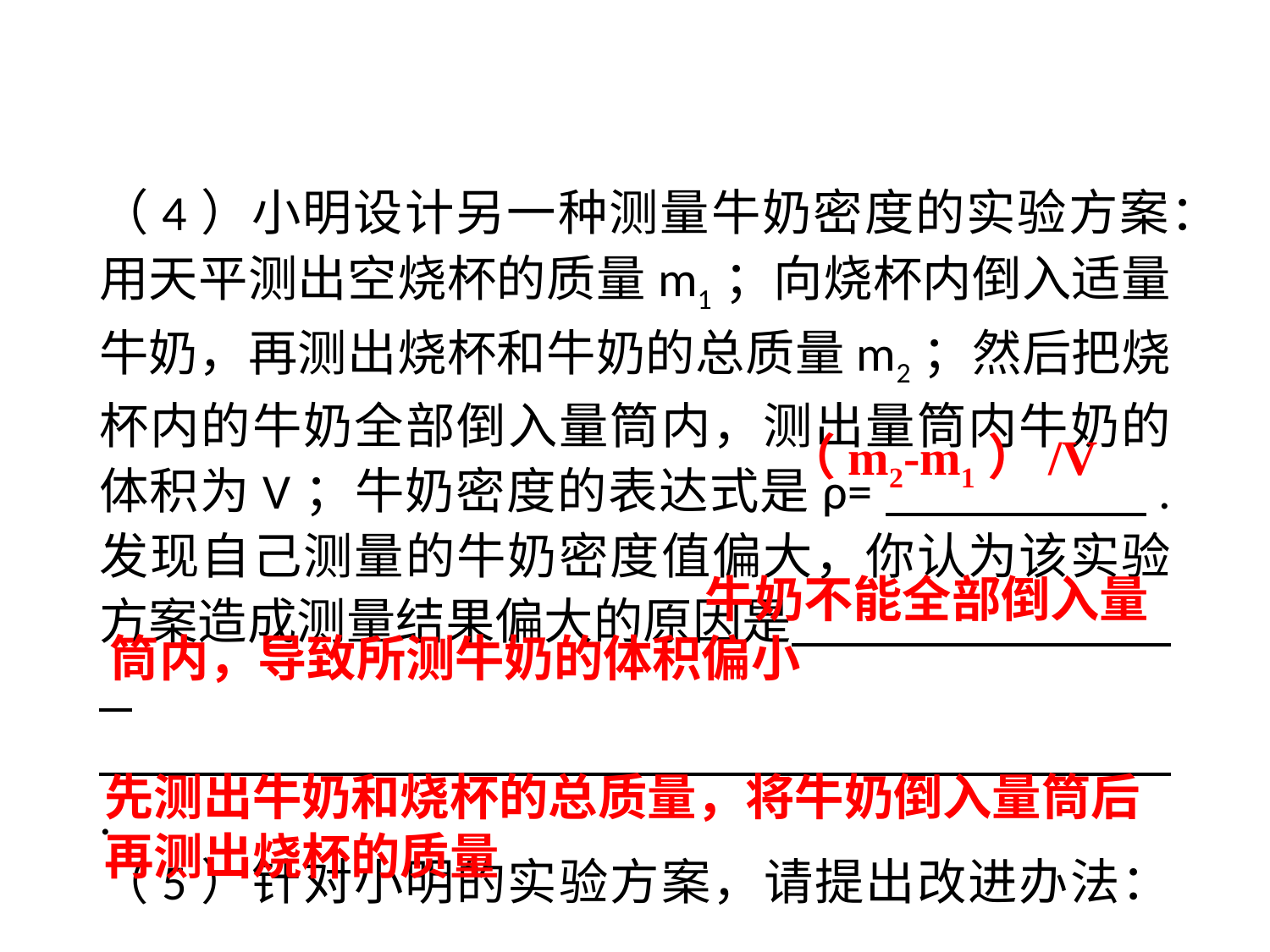

（4）小明设计另一种测量牛奶密度的实验方案：用天平测出空烧杯的质量m1；向烧杯内倒入适量牛奶，再测出烧杯和牛奶的总质量m2；然后把烧杯内的牛奶全部倒入量筒内，测出量筒内牛奶的体积为V；牛奶密度的表达式是ρ=　                 . 发现自己测量的牛奶密度值偏大，你认为该实验方案造成测量结果偏大的原因是                                      .
                                                                                               .
（5）针对小明的实验方案，请提出改进办法：
                                                                                               .
                                                                                               .
（m2-m1）/V
                                                    牛奶不能全部倒入量筒内，导致所测牛奶的体积偏小
先测出牛奶和烧杯的总质量，将牛奶倒入量筒后再测出烧杯的质量